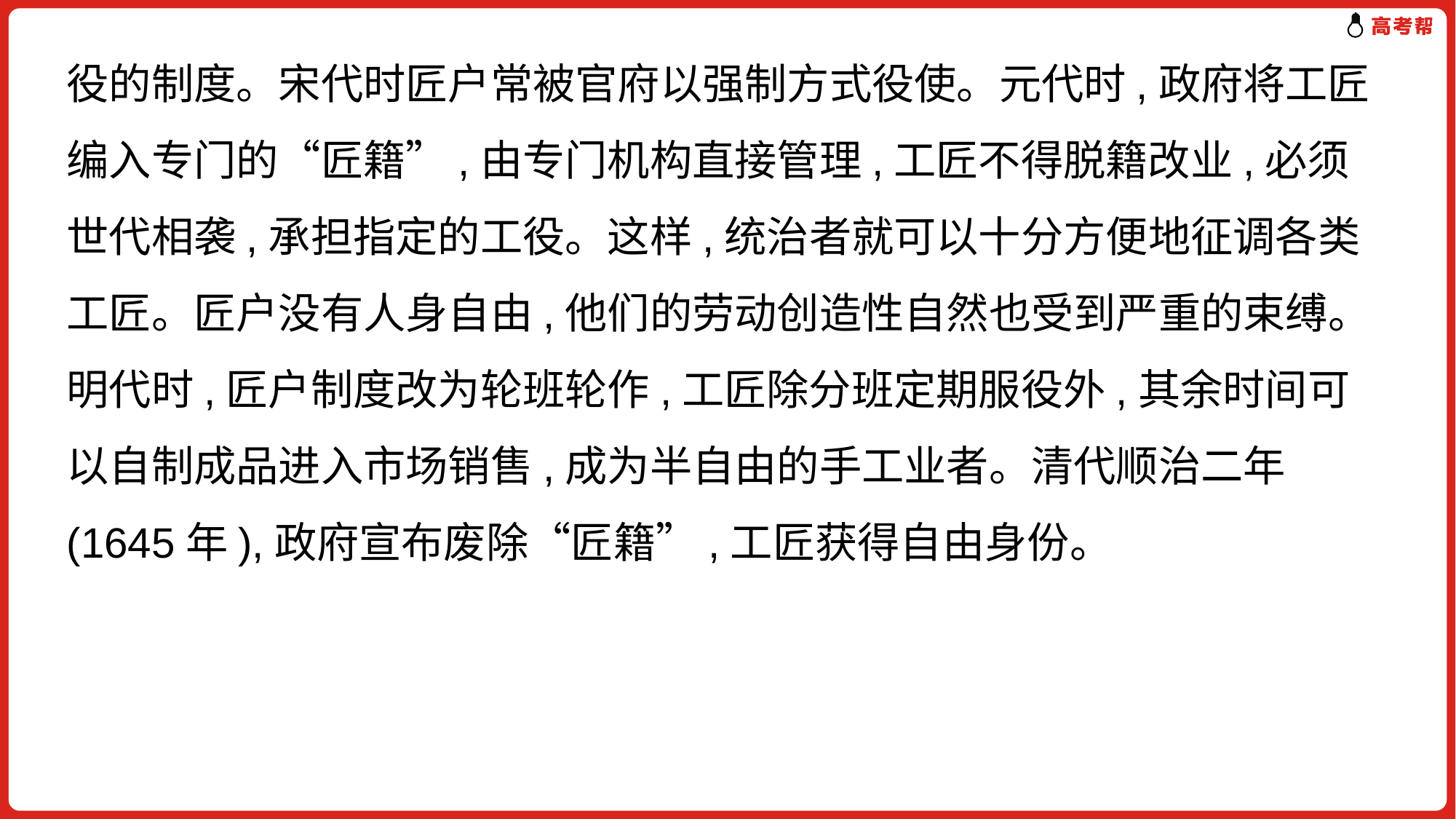

役的制度。宋代时匠户常被官府以强制方式役使。元代时,政府将工匠编入专门的“匠籍”,由专门机构直接管理,工匠不得脱籍改业,必须世代相袭,承担指定的工役。这样,统治者就可以十分方便地征调各类工匠。匠户没有人身自由,他们的劳动创造性自然也受到严重的束缚。明代时,匠户制度改为轮班轮作,工匠除分班定期服役外,其余时间可以自制成品进入市场销售,成为半自由的手工业者。清代顺治二年(1645年),政府宣布废除“匠籍”,工匠获得自由身份。